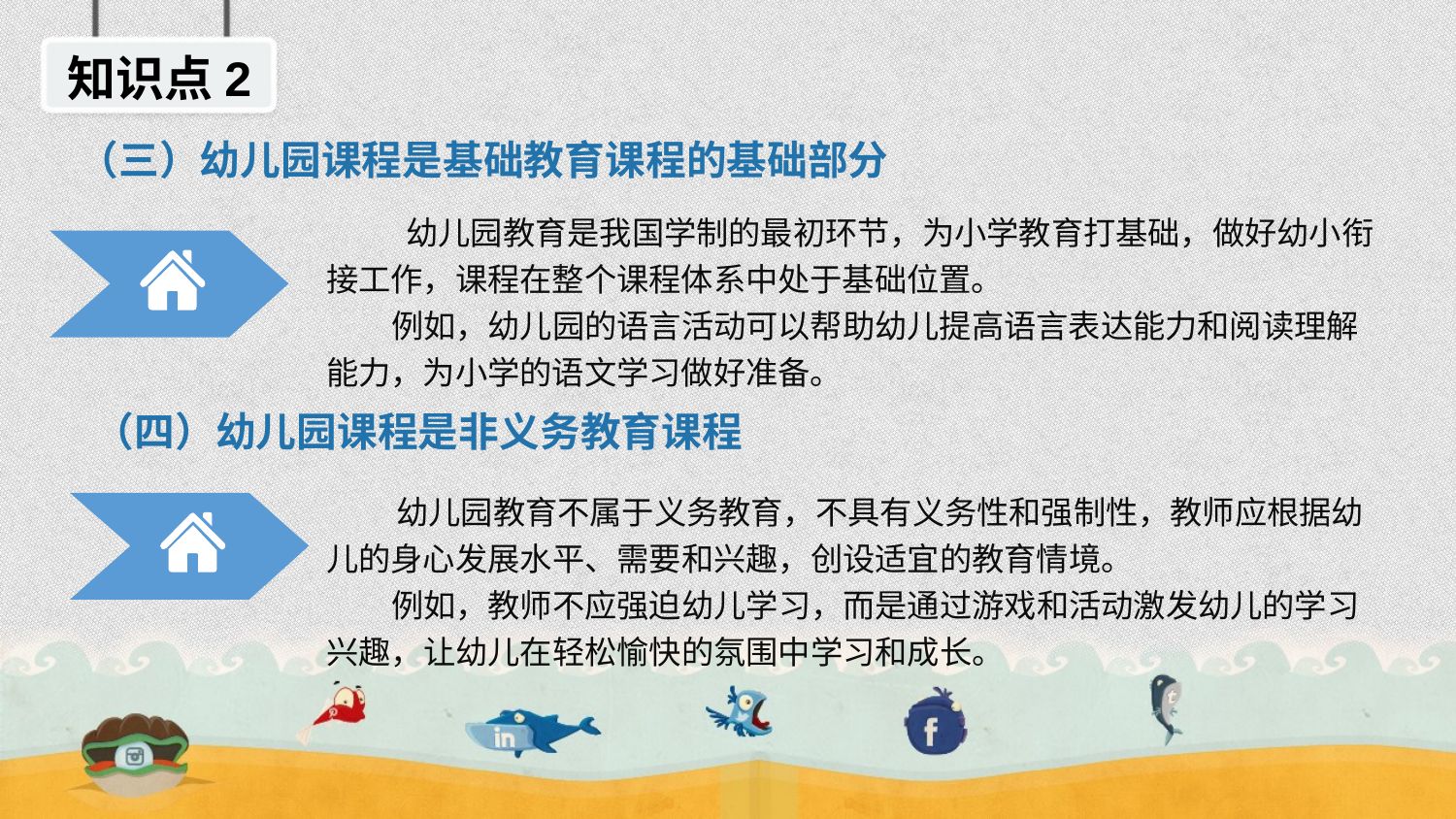

知识点2
（三）幼儿园课程是基础教育课程的基础部分

 幼儿园教育是我国学制的最初环节，为小学教育打基础，做好幼小衔接工作，课程在整个课程体系中处于基础位置。
例如，幼儿园的语言活动可以帮助幼儿提高语言表达能力和阅读理解能力，为小学的语文学习做好准备。

（四）幼儿园课程是非义务教育课程

 幼儿园教育不属于义务教育，不具有义务性和强制性，教师应根据幼儿的身心发展水平、需要和兴趣，创设适宜的教育情境。
例如，教师不应强迫幼儿学习，而是通过游戏和活动激发幼儿的学习兴趣，让幼儿在轻松愉快的氛围中学习和成长。